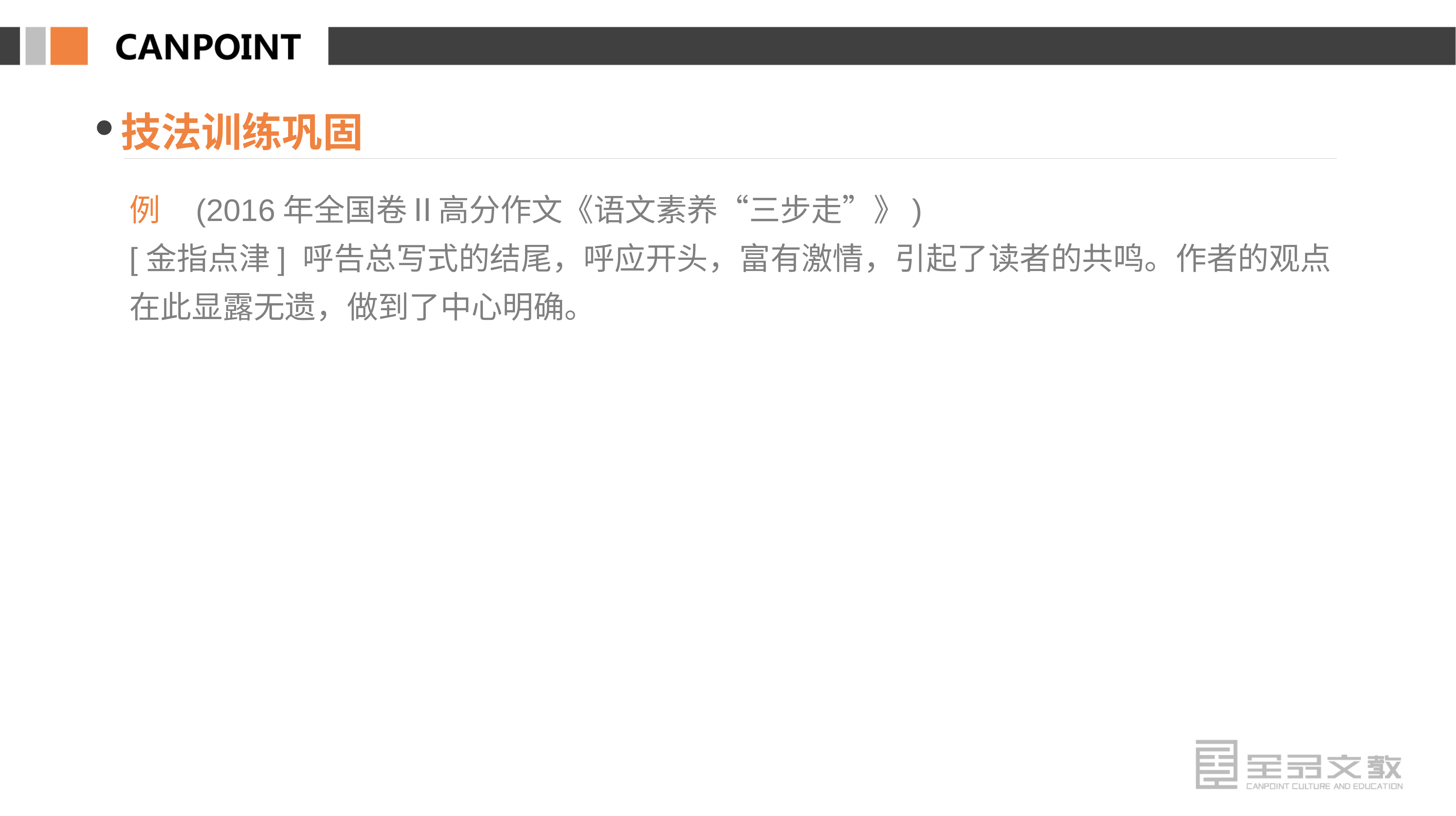

技法训练巩固

例    (2016年全国卷Ⅱ高分作文《语文素养“三步走”》)
[金指点津] 呼告总写式的结尾，呼应开头，富有激情，引起了读者的共鸣。作者的观点在此显露无遗，做到了中心明确。